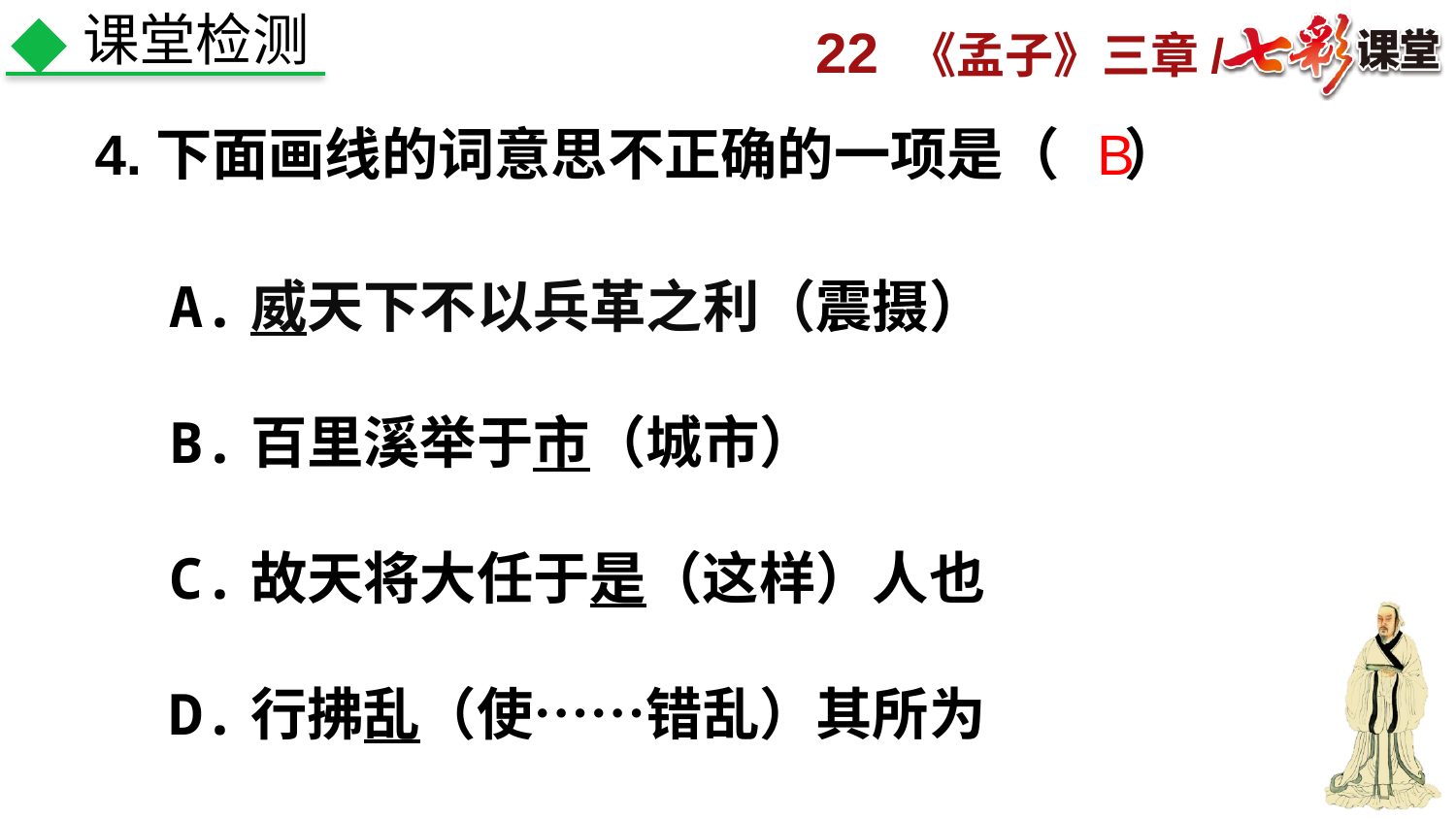

课堂检测

4.下面画线的词意思不正确的一项是（     ）
B
A.威天下不以兵革之利（震摄）
B.百里溪举于市（城市）
C.故天将大任于是（这样）人也
D.行拂乱（使……错乱）其所为